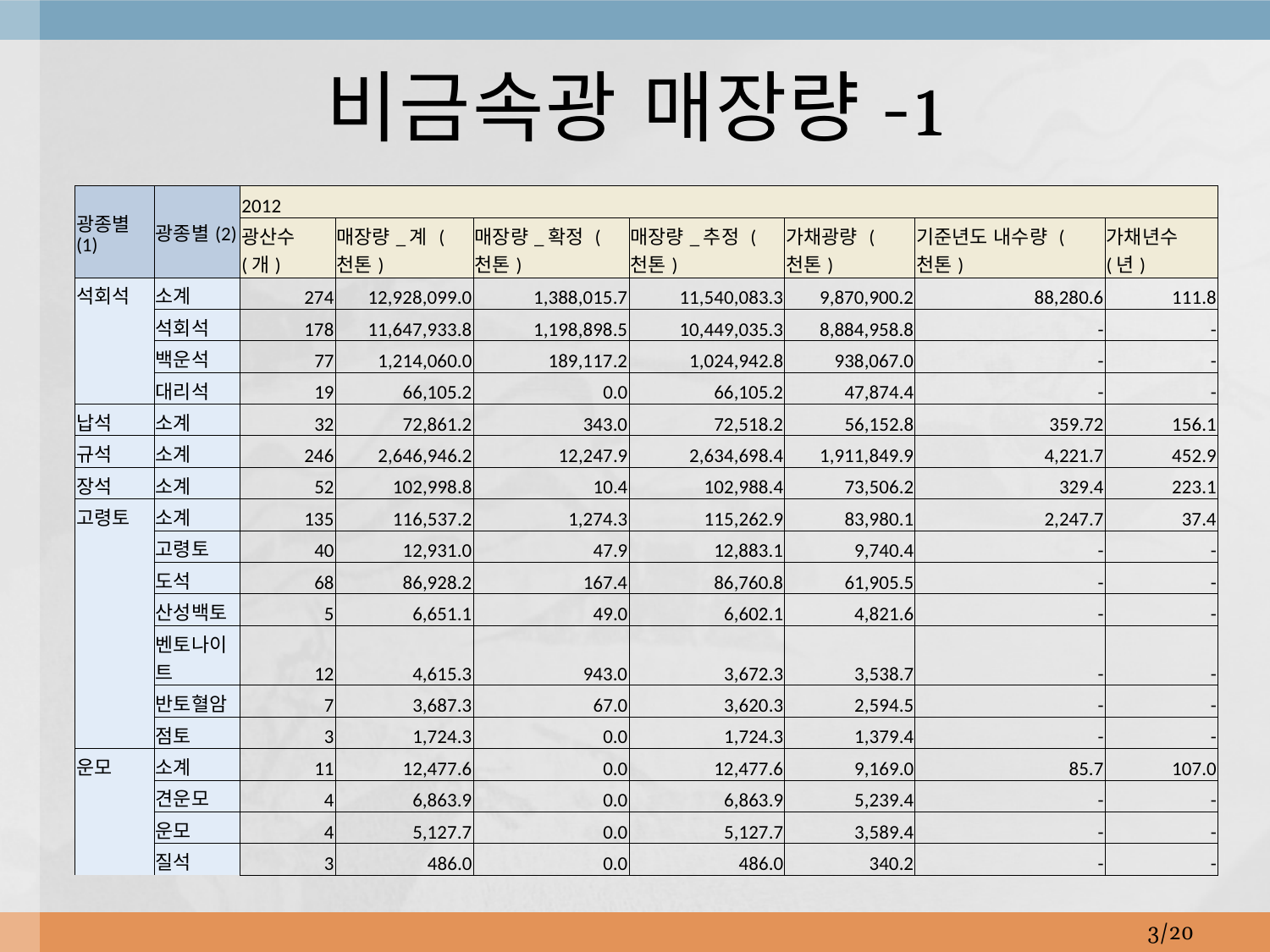

# 비금속광 매장량-1
| 광종별(1) | 광종별(2) | 2012 |  |  |  |  |  |  |
| --- | --- | --- | --- | --- | --- | --- | --- | --- |
|  |  | 광산수 (개) | 매장량\_계 (천톤) | 매장량\_확정 (천톤) | 매장량\_추정 (천톤) | 가채광량 (천톤) | 기준년도 내수량 (천톤) | 가채년수 (년) |
| 석회석 | 소계 | 274 | 12,928,099.0 | 1,388,015.7 | 11,540,083.3 | 9,870,900.2 | 88,280.6 | 111.8 |
|  | 석회석 | 178 | 11,647,933.8 | 1,198,898.5 | 10,449,035.3 | 8,884,958.8 | - | - |
|  | 백운석 | 77 | 1,214,060.0 | 189,117.2 | 1,024,942.8 | 938,067.0 | - | - |
|  | 대리석 | 19 | 66,105.2 | 0.0 | 66,105.2 | 47,874.4 | - | - |
| 납석 | 소계 | 32 | 72,861.2 | 343.0 | 72,518.2 | 56,152.8 | 359.72 | 156.1 |
| 규석 | 소계 | 246 | 2,646,946.2 | 12,247.9 | 2,634,698.4 | 1,911,849.9 | 4,221.7 | 452.9 |
| 장석 | 소계 | 52 | 102,998.8 | 10.4 | 102,988.4 | 73,506.2 | 329.4 | 223.1 |
| 고령토 | 소계 | 135 | 116,537.2 | 1,274.3 | 115,262.9 | 83,980.1 | 2,247.7 | 37.4 |
|  | 고령토 | 40 | 12,931.0 | 47.9 | 12,883.1 | 9,740.4 | - | - |
|  | 도석 | 68 | 86,928.2 | 167.4 | 86,760.8 | 61,905.5 | - | - |
|  | 산성백토 | 5 | 6,651.1 | 49.0 | 6,602.1 | 4,821.6 | - | - |
|  | 벤토나이트 | 12 | 4,615.3 | 943.0 | 3,672.3 | 3,538.7 | - | - |
|  | 반토혈암 | 7 | 3,687.3 | 67.0 | 3,620.3 | 2,594.5 | - | - |
|  | 점토 | 3 | 1,724.3 | 0.0 | 1,724.3 | 1,379.4 | - | - |
| 운모 | 소계 | 11 | 12,477.6 | 0.0 | 12,477.6 | 9,169.0 | 85.7 | 107.0 |
|  | 견운모 | 4 | 6,863.9 | 0.0 | 6,863.9 | 5,239.4 | - | - |
|  | 운모 | 4 | 5,127.7 | 0.0 | 5,127.7 | 3,589.4 | - | - |
|  | 질석 | 3 | 486.0 | 0.0 | 486.0 | 340.2 | - | - |
3